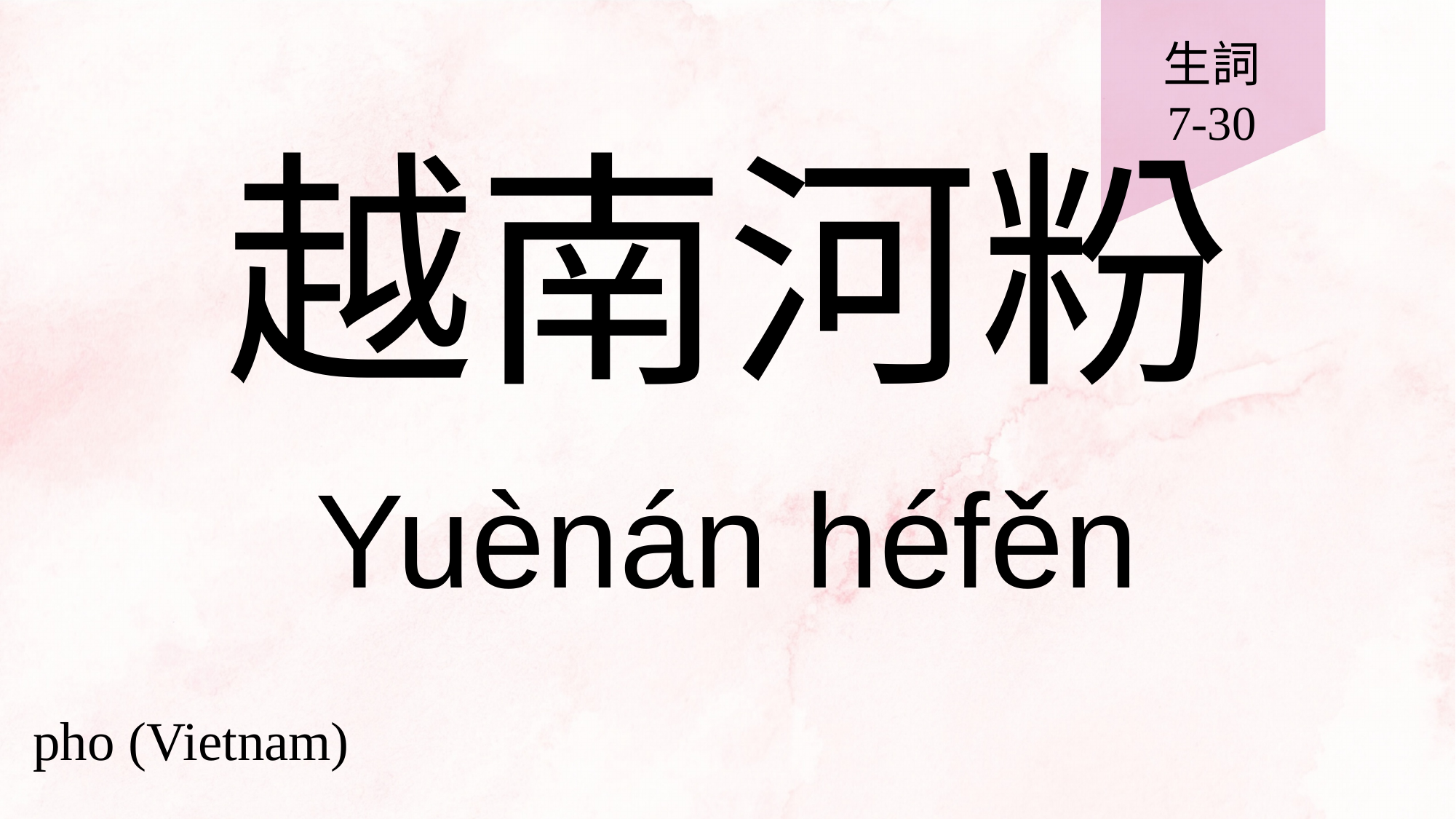

生詞
7-30
# 越南河粉
Yuènán héfěn
pho (Vietnam)